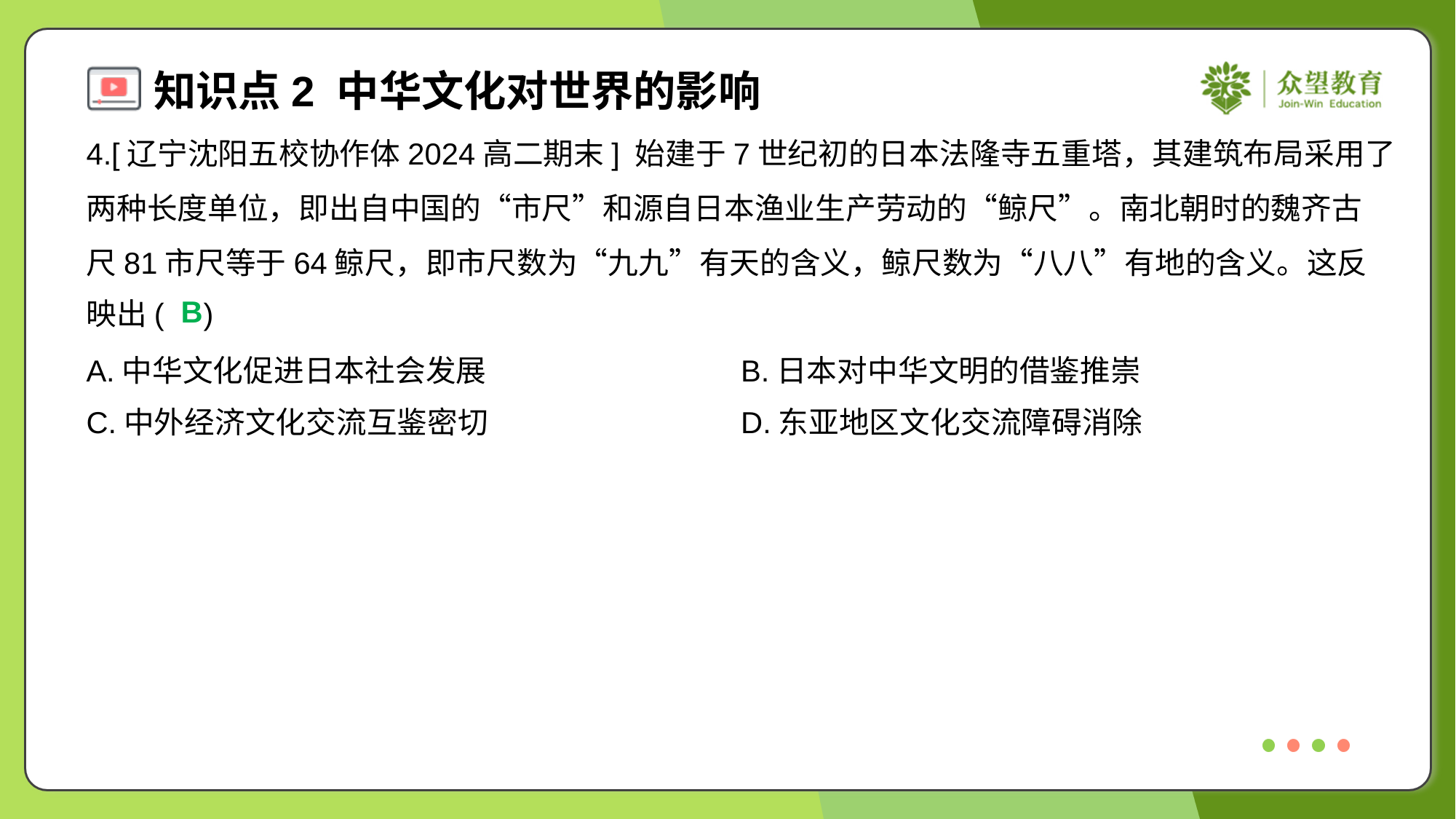

4.[辽宁沈阳五校协作体2024高二期末] 始建于7世纪初的日本法隆寺五重塔，其建筑布局采用了
两种长度单位，即出自中国的“市尺”和源自日本渔业生产劳动的“鲸尺”。南北朝时的魏齐古
尺81市尺等于64鲸尺，即市尺数为“九九”有天的含义，鲸尺数为“八八”有地的含义。这反
映出(     )
B
A.中华文化促进日本社会发展	B.日本对中华文明的借鉴推崇
C.中外经济文化交流互鉴密切	D.东亚地区文化交流障碍消除